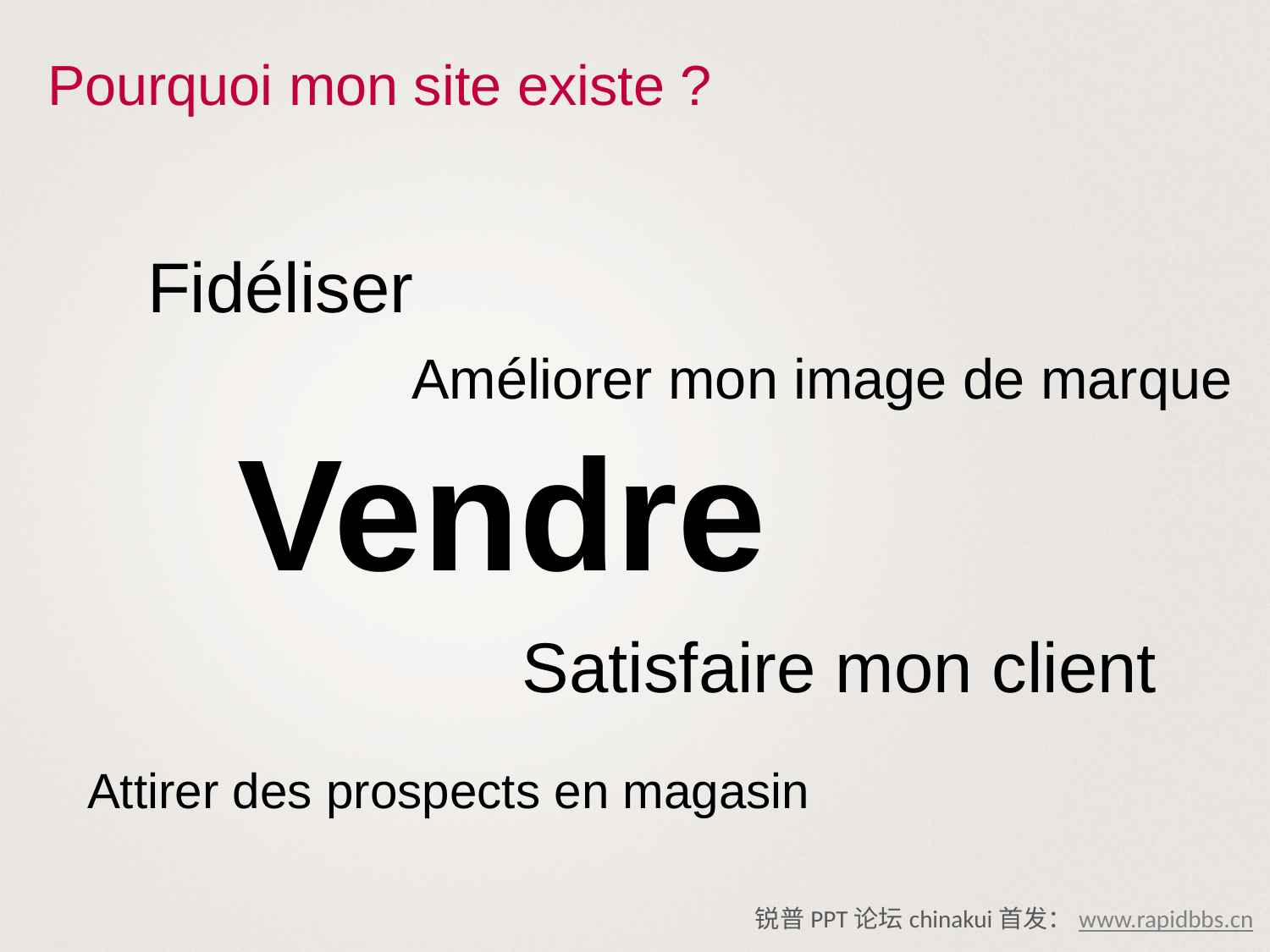

# Pourquoi mon site existe ?
Fidéliser
Améliorer mon image de marque
Vendre
Satisfaire mon client
Attirer des prospects en magasin
锐普PPT论坛chinakui首发：www.rapidbbs.cn